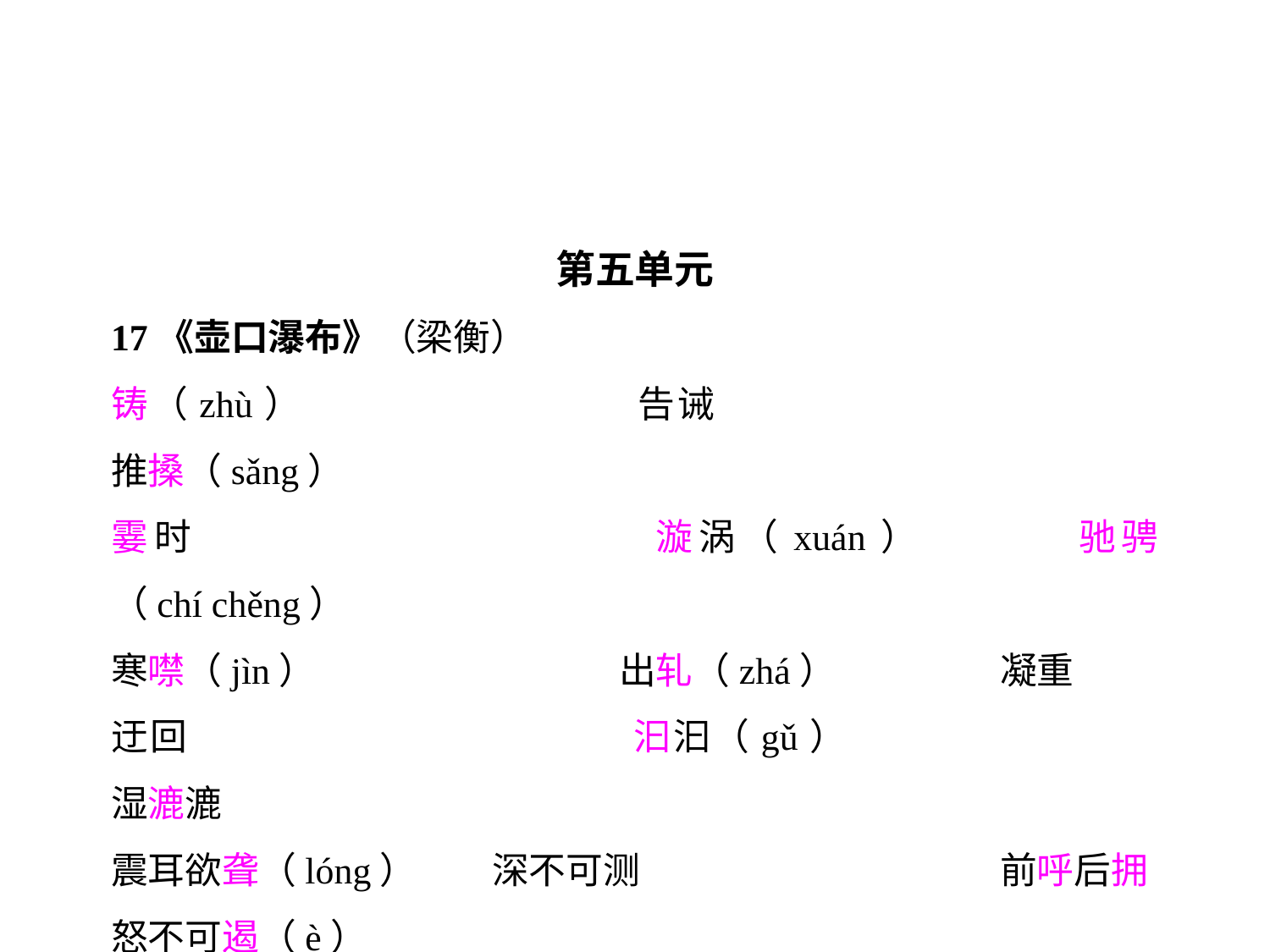

第五单元
17《壶口瀑布》（梁衡）
铸（zhù）			告诫				推搡（sǎng）
霎时				漩涡（xuán）		驰骋（chí chěng）
寒噤（jìn）			出轧（zhá）		凝重
迂回				汩汩（gǔ）			湿漉漉
震耳欲聋（lóng）	深不可测			前呼后拥
怒不可遏（è）